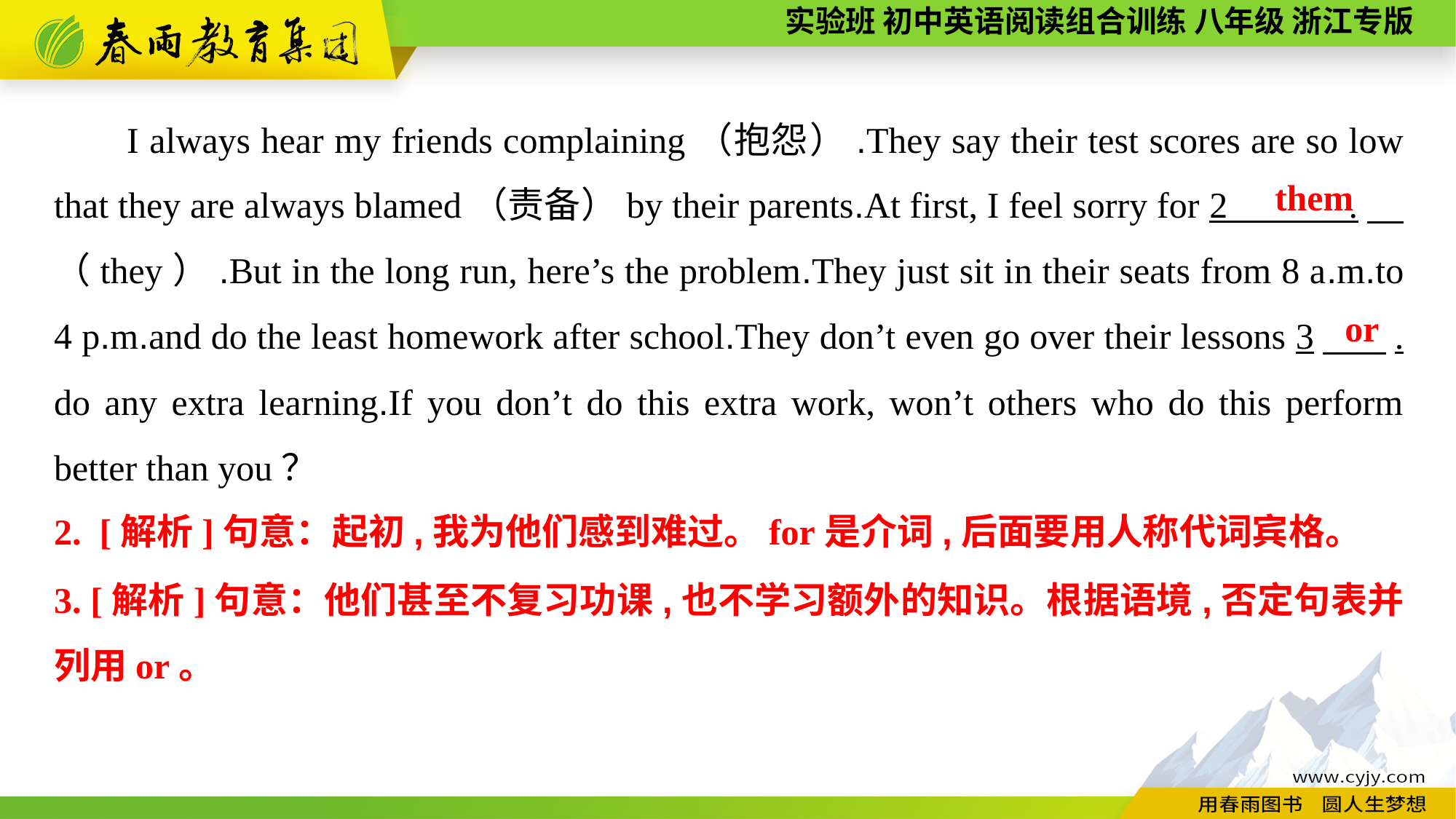

I always hear my friends complaining（抱怨）.They say their test scores are so low that they are always blamed（责备）by their parents.At first, I feel sorry for 2             .　（they）.But in the long run, here’s the problem.They just sit in their seats from 8 a.m.to 4 p.m.and do the least homework after school.They don’t even go over their lessons 3　   . do any extra learning.If you don’t do this extra work, won’t others who do this perform better than you？
them
or
2.  [解析]句意：起初,我为他们感到难过。for是介词,后面要用人称代词宾格。
3. [解析]句意：他们甚至不复习功课,也不学习额外的知识。根据语境,否定句表并列用or。